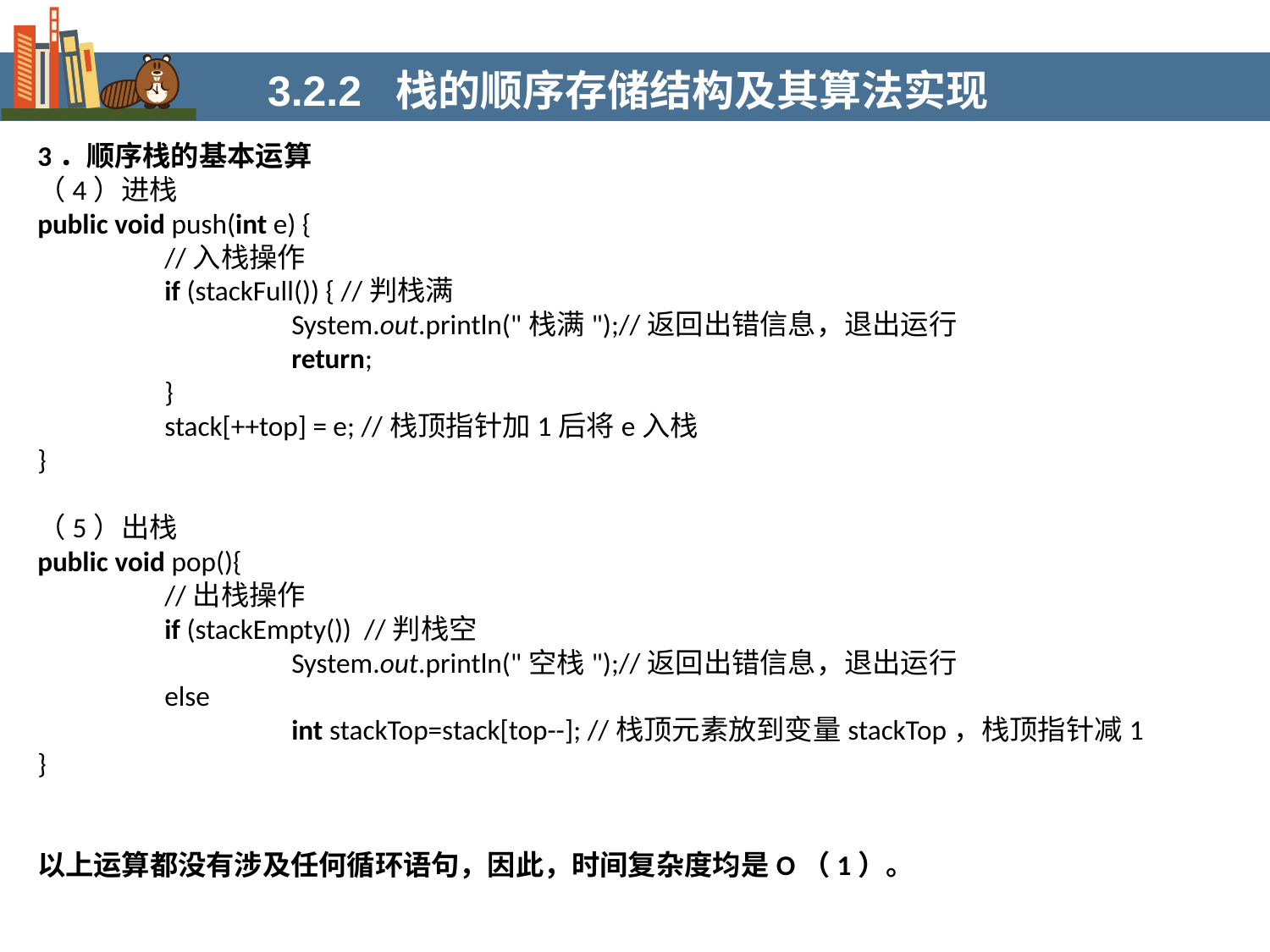

3.2.2  栈的顺序存储结构及其算法实现
3．顺序栈的基本运算
（4）进栈
public void push(int e) {
	//入栈操作
	if (stackFull()) { //判栈满
		System.out.println("栈满");//返回出错信息，退出运行
		return;
	}
	stack[++top] = e; //栈顶指针加1后将e入栈
}

（5）出栈
public void pop(){
	//出栈操作
	if (stackEmpty())  //判栈空
		System.out.println("空栈");//返回出错信息，退出运行
	else
		int stackTop=stack[top--]; //栈顶元素放到变量stackTop，栈顶指针减1
}

以上运算都没有涉及任何循环语句，因此，时间复杂度均是O（1）。